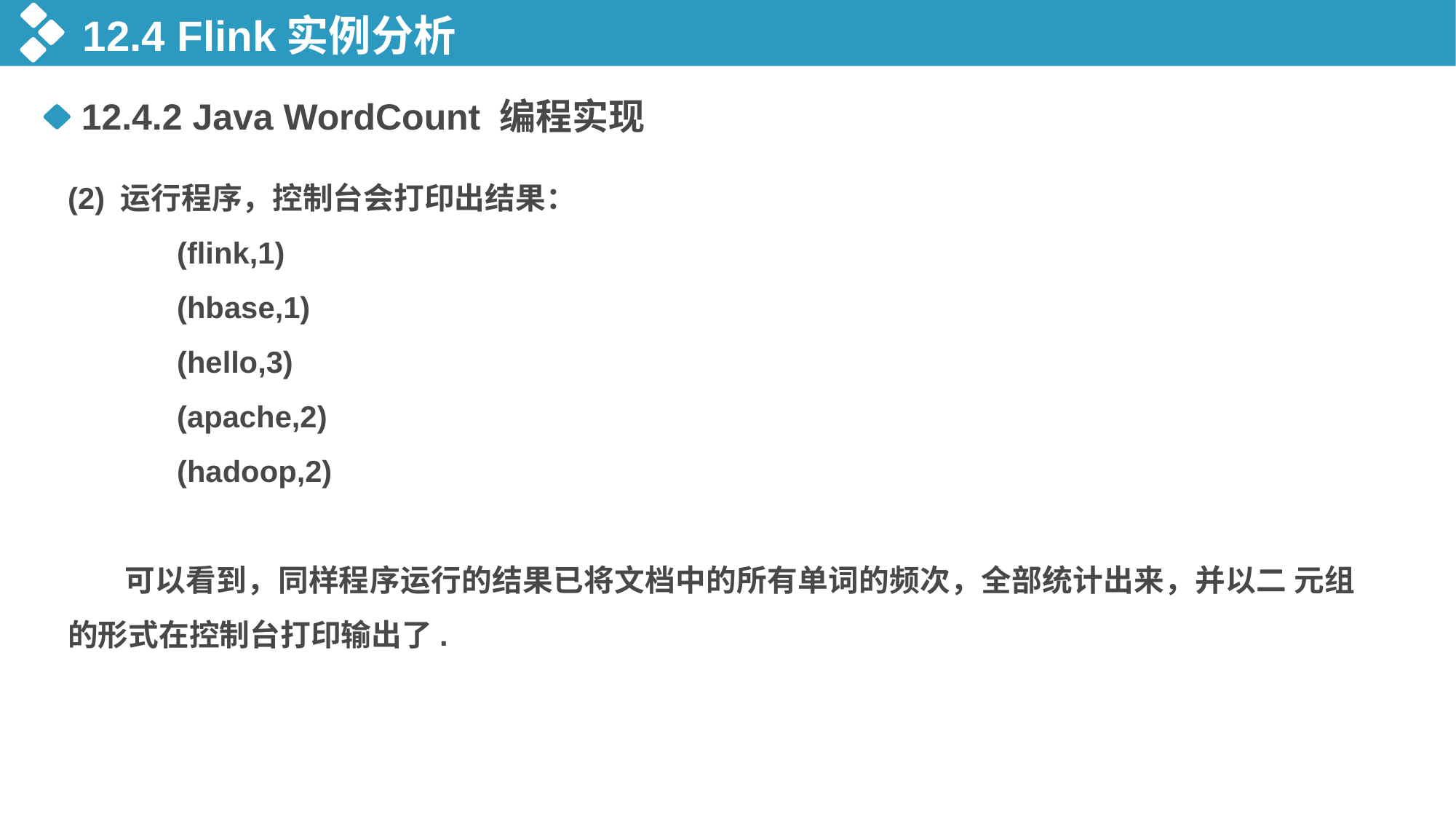

12.4 Flink实例分析
12.4.2 Java WordCount 编程实现

(2) 运行程序，控制台会打印出结果：
	(flink,1)
	(hbase,1)
	(hello,3)
	(apache,2)
	(hadoop,2)

       可以看到，同样程序运行的结果已将文档中的所有单词的频次，全部统计出来，并以二 元组的形式在控制台打印输出了.